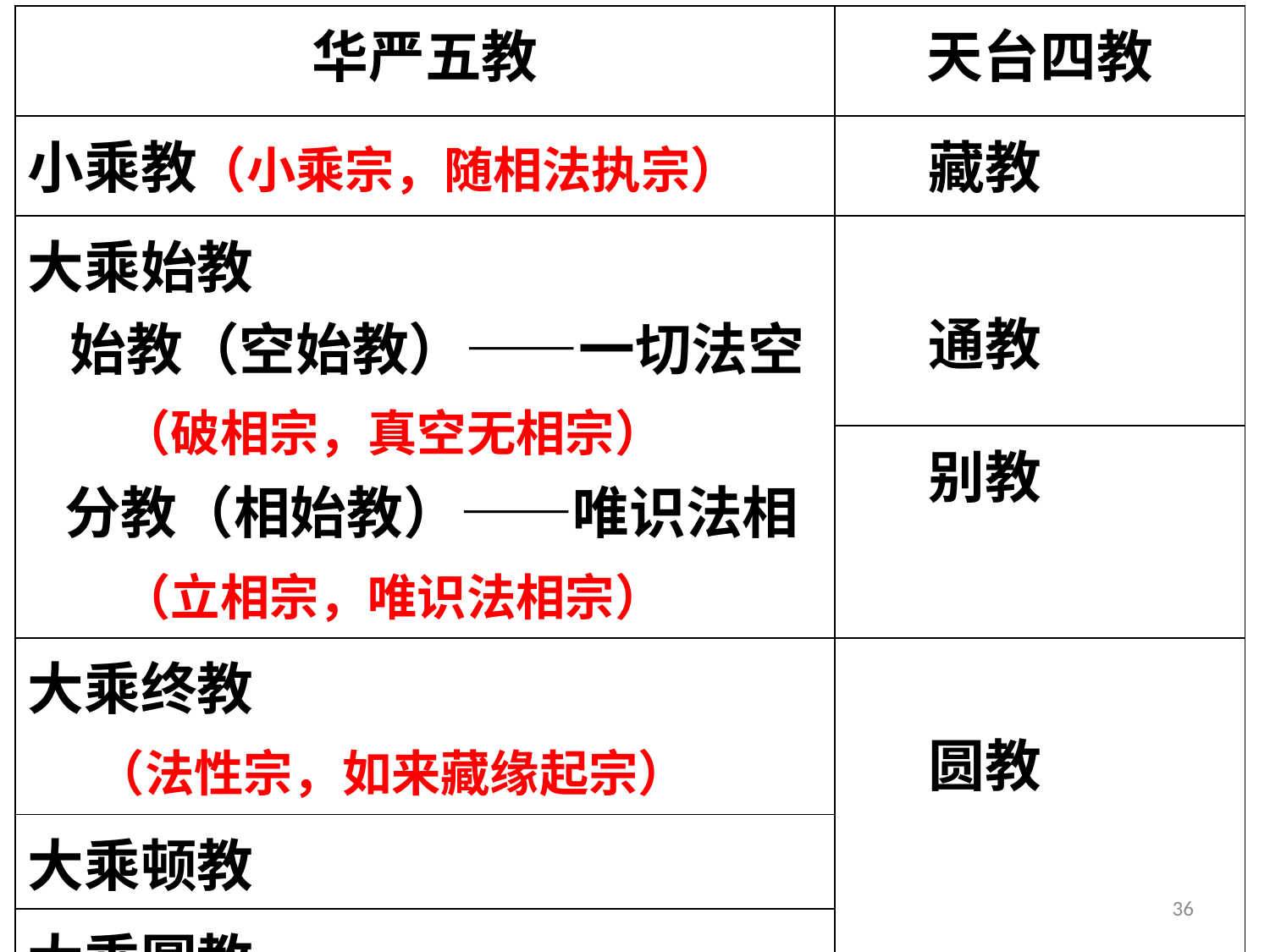

| 华严五教 | 天台四教 |
| --- | --- |
| 小乘教（小乘宗，随相法执宗） | 藏教 |
| 大乘始教 始教（空始教）——一切法空 （破相宗，真空无相宗） 分教（相始教）——唯识法相 （立相宗，唯识法相宗） | 通教 |
|  | 别教 |
| 大乘终教 （法性宗，如来藏缘起宗） | 圆教 |
| 大乘顿教 |  |
| 大乘圆教 （法界宗，圆融俱德宗） |  |
36